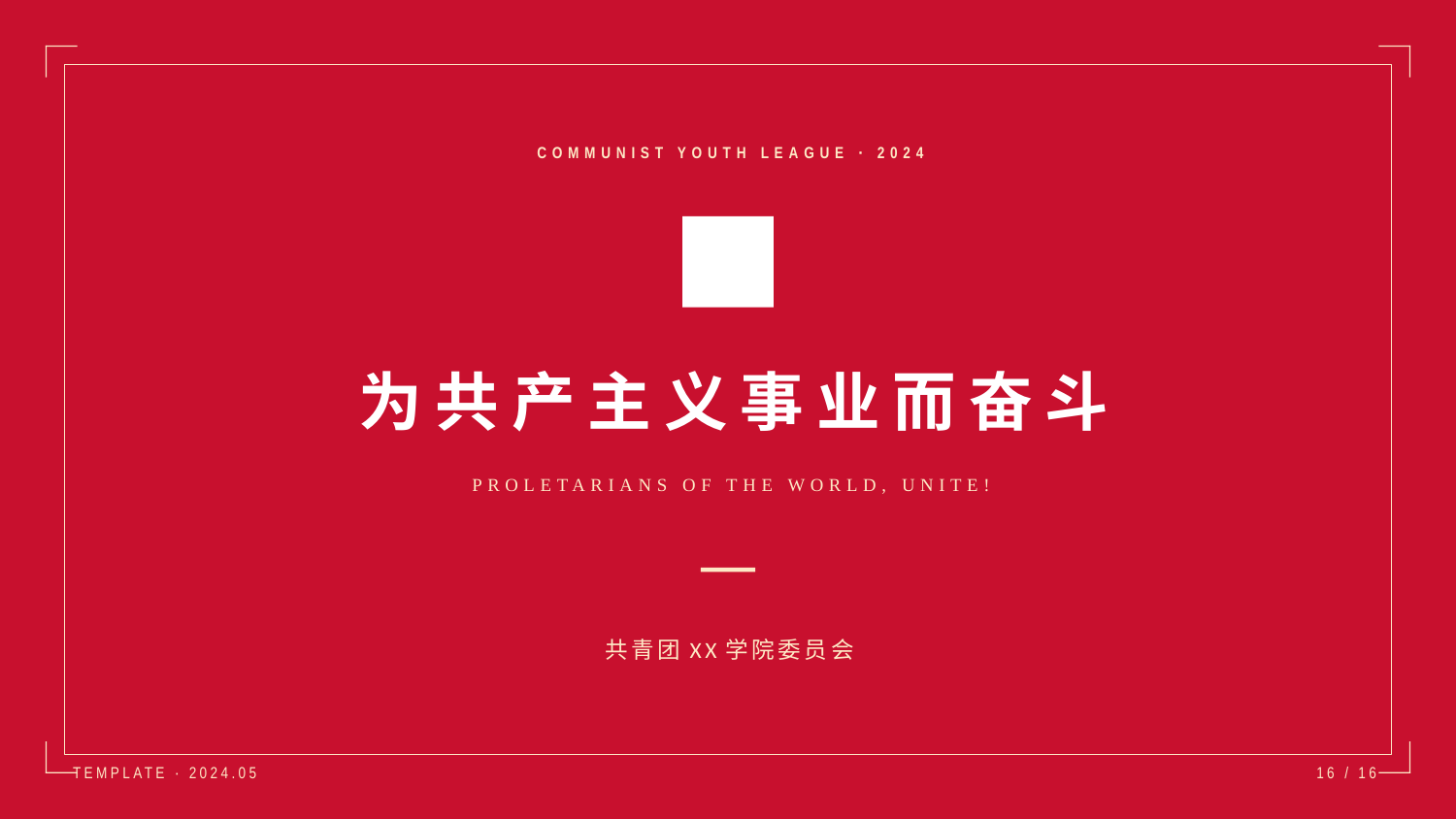

COMMUNIST YOUTH LEAGUE · 2024

为共产主义事业而奋斗
PROLETARIANS OF THE WORLD, UNITE!

共青团XX学院委员会

TEMPLATE · 2024.05
16 / 16